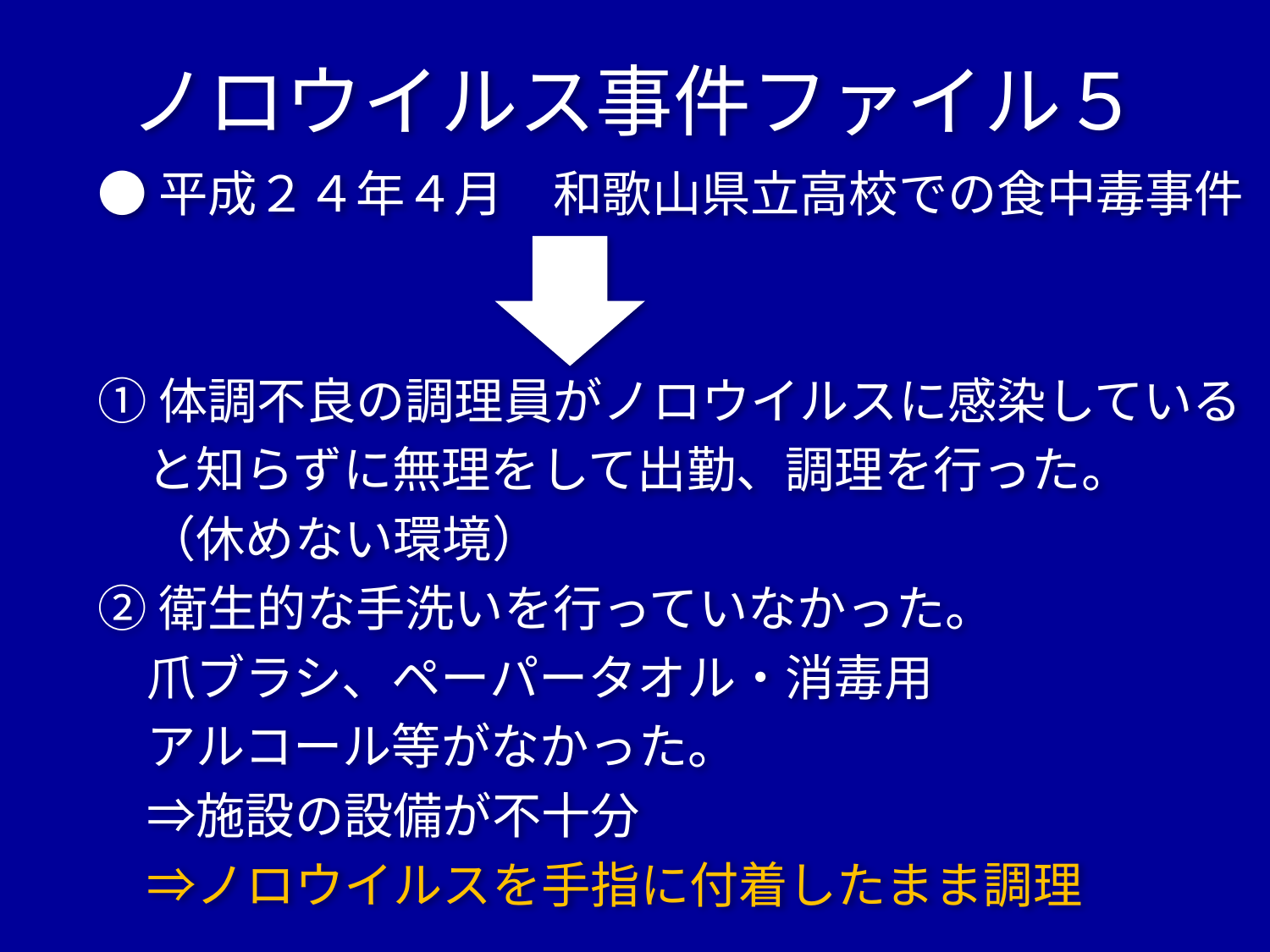

ノロウイルス事件ファイル５
●平成２４年４月　和歌山県立高校での食中毒事件

①体調不良の調理員がノロウイルスに感染している
　と知らずに無理をして出勤、調理を行った。
　（休めない環境）
②衛生的な手洗いを行っていなかった。
　爪ブラシ、ペーパータオル・消毒用
　アルコール等がなかった。
　⇒施設の設備が不十分
　⇒ノロウイルスを手指に付着したまま調理